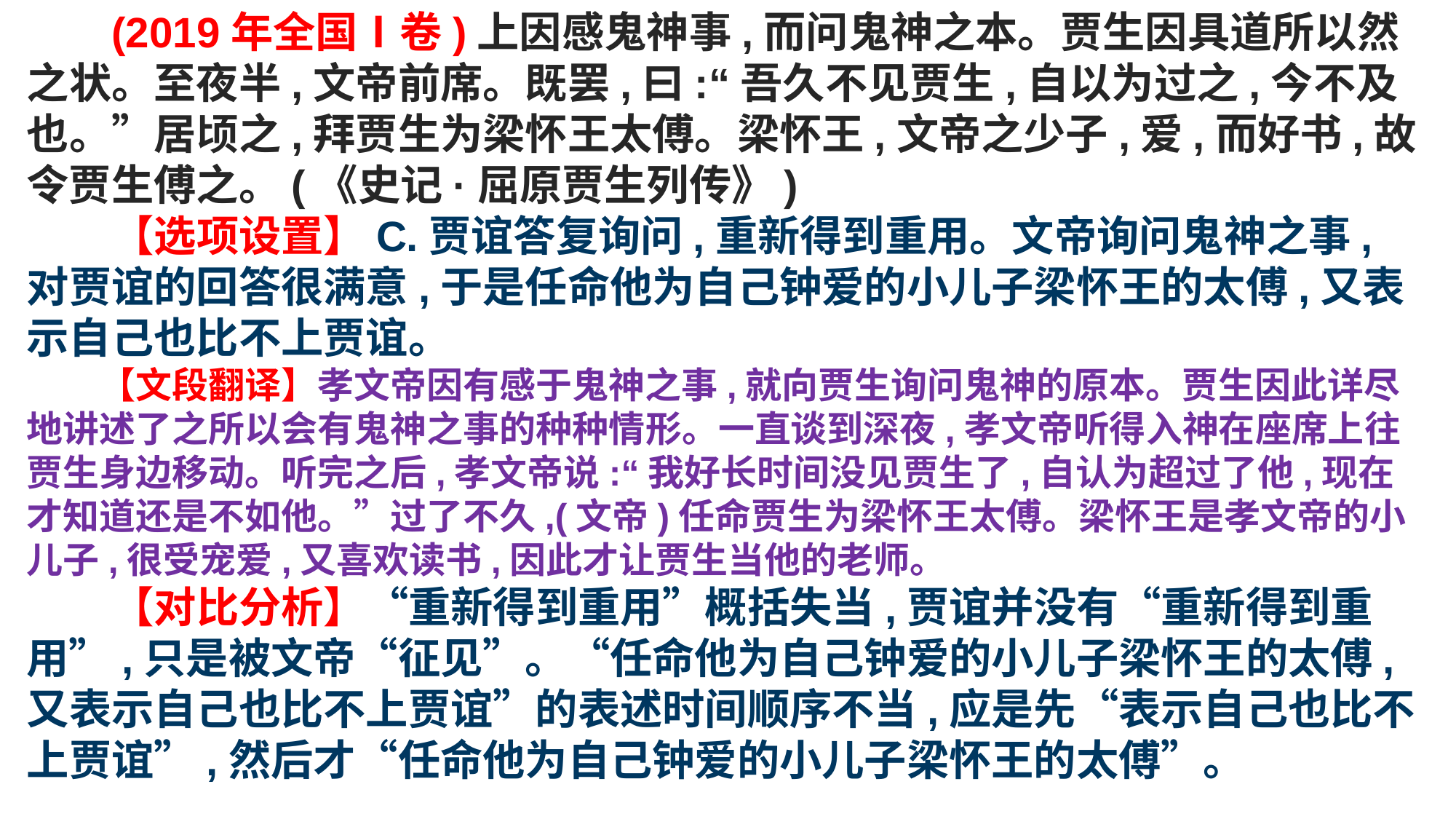

(2019年全国Ⅰ卷)上因感鬼神事,而问鬼神之本。贾生因具道所以然之状。至夜半,文帝前席。既罢,曰:“吾久不见贾生,自以为过之,今不及也。”居顷之,拜贾生为梁怀王太傅。梁怀王,文帝之少子,爱,而好书,故令贾生傅之。(《史记·屈原贾生列传》)
【选项设置】C.贾谊答复询问,重新得到重用。文帝询问鬼神之事,对贾谊的回答很满意,于是任命他为自己钟爱的小儿子梁怀王的太傅,又表示自己也比不上贾谊。
【文段翻译】孝文帝因有感于鬼神之事,就向贾生询问鬼神的原本。贾生因此详尽地讲述了之所以会有鬼神之事的种种情形。一直谈到深夜,孝文帝听得入神在座席上往贾生身边移动。听完之后,孝文帝说:“我好长时间没见贾生了,自认为超过了他,现在才知道还是不如他。”过了不久,(文帝)任命贾生为梁怀王太傅。梁怀王是孝文帝的小儿子,很受宠爱,又喜欢读书,因此才让贾生当他的老师。
【对比分析】“重新得到重用”概括失当,贾谊并没有“重新得到重用”,只是被文帝“征见”。“任命他为自己钟爱的小儿子梁怀王的太傅,又表示自己也比不上贾谊”的表述时间顺序不当,应是先“表示自己也比不上贾谊”,然后才“任命他为自己钟爱的小儿子梁怀王的太傅”。

21